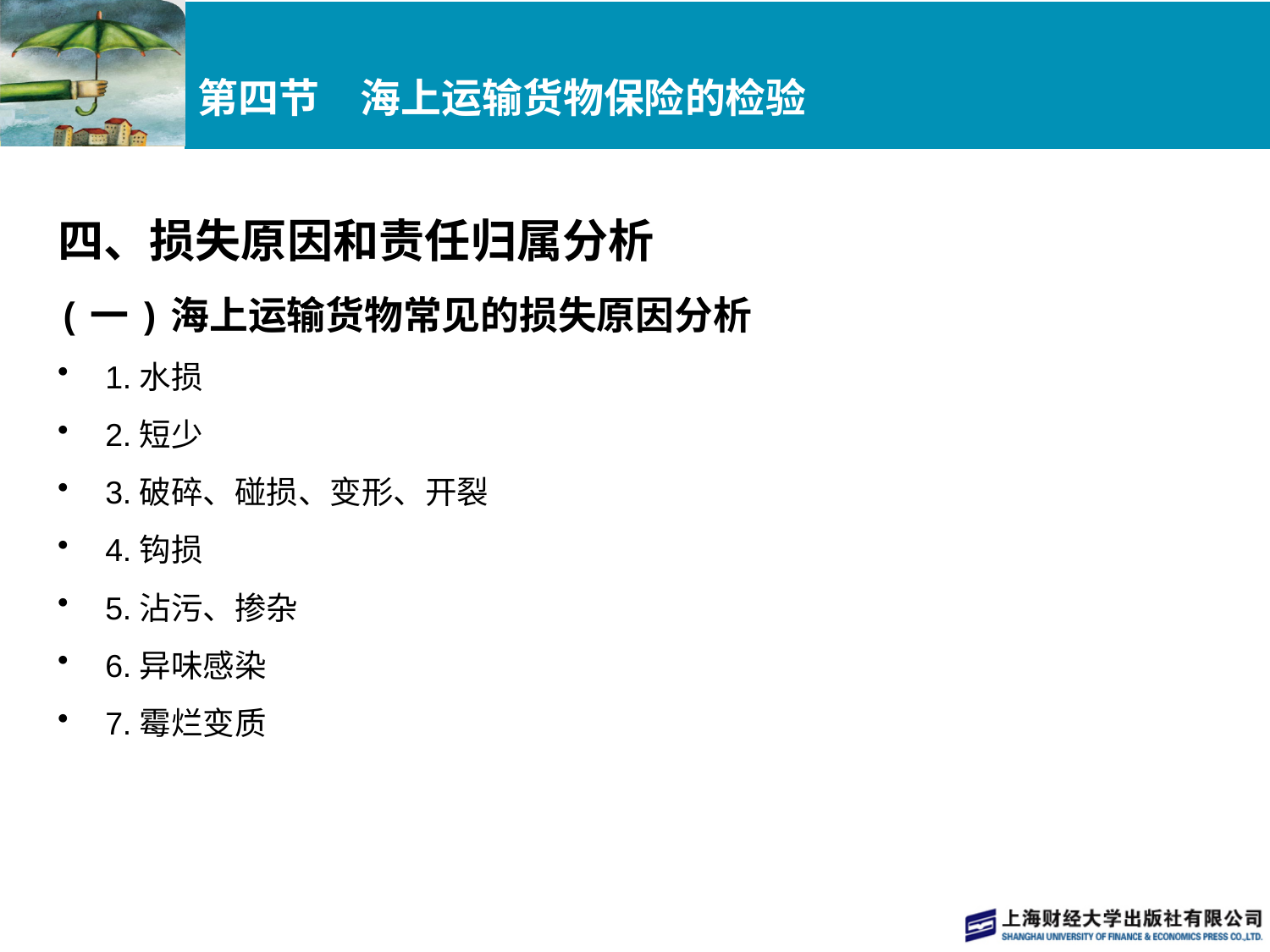

# 第四节　海上运输货物保险的检验
四、损失原因和责任归属分析
(一)海上运输货物常见的损失原因分析
1.水损
2.短少
3.破碎、碰损、变形、开裂
4.钩损
5.沾污、掺杂
6.异味感染
7.霉烂变质